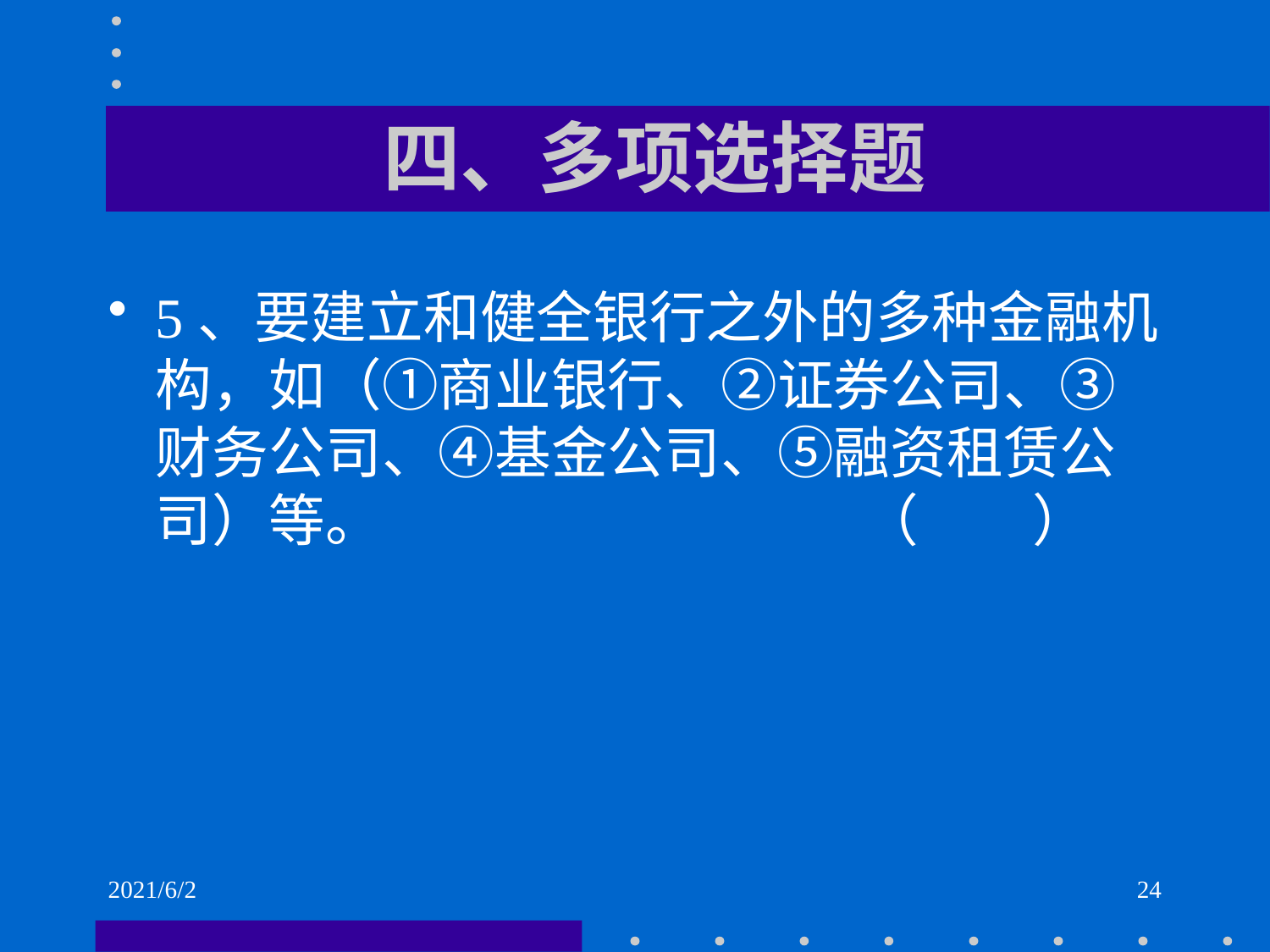

# 四、多项选择题
5、要建立和健全银行之外的多种金融机构，如（①商业银行、②证券公司、③财务公司、④基金公司、⑤融资租赁公司）等。                                      （         ）
2021/6/2
24